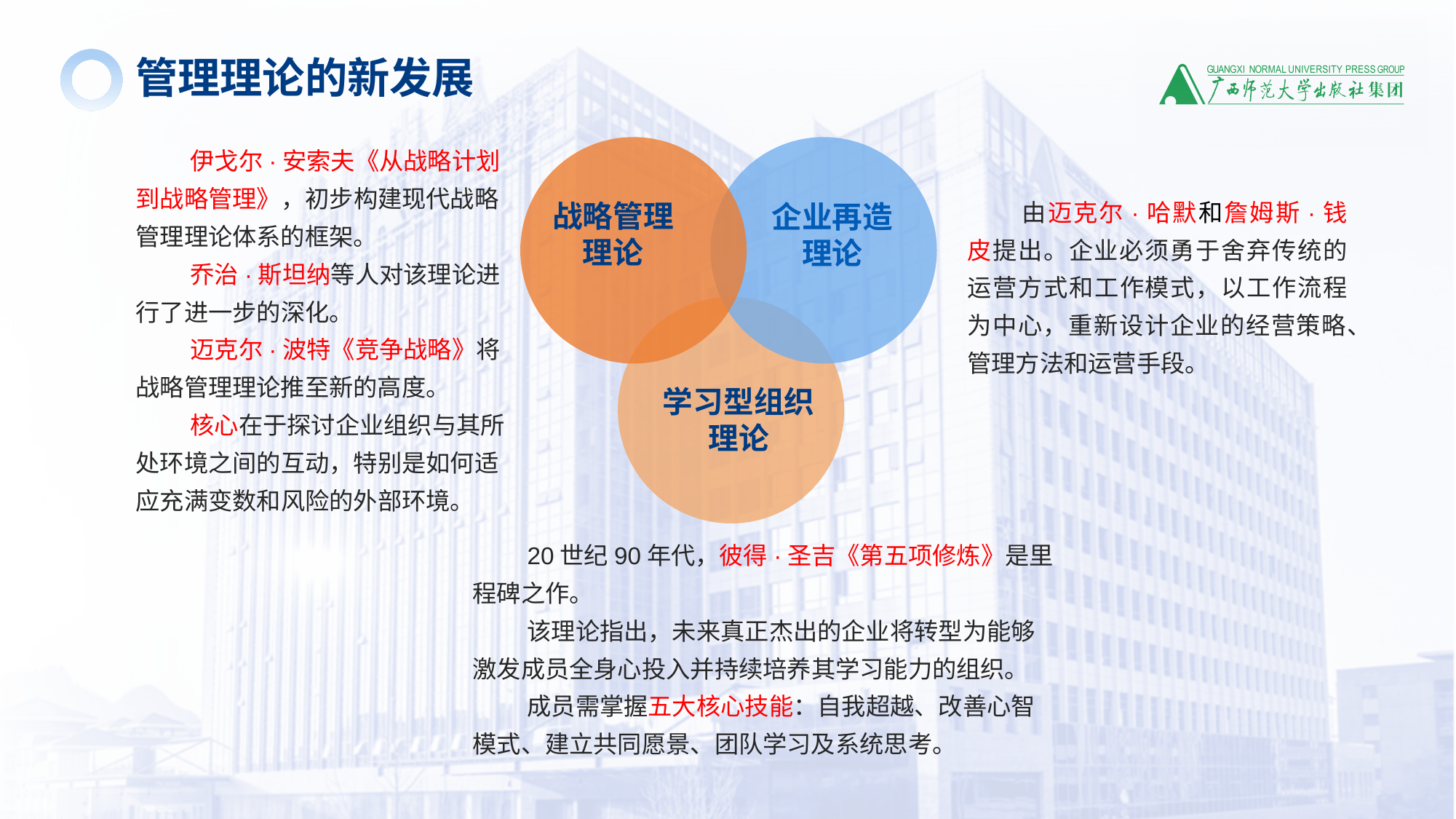

管理理论的新发展

伊戈尔·安索夫《从战略计划到战略管理》，初步构建现代战略管理理论体系的框架。
乔治·斯坦纳等人对该理论进行了进一步的深化。
迈克尔·波特《竞争战略》将战略管理理论推至新的高度。
核心在于探讨企业组织与其所处环境之间的互动，特别是如何适应充满变数和风险的外部环境。
战略管理理论
由迈克尔·哈默和詹姆斯·钱皮提出。企业必须勇于舍弃传统的运营方式和工作模式，以工作流程为中心，重新设计企业的经营策略、管理方法和运营手段。
企业再造理论

学习型组织理论
20世纪90年代，彼得·圣吉《第五项修炼》是里程碑之作。
该理论指出，未来真正杰出的企业将转型为能够激发成员全身心投入并持续培养其学习能力的组织。
成员需掌握五大核心技能：自我超越、改善心智模式、建立共同愿景、团队学习及系统思考。